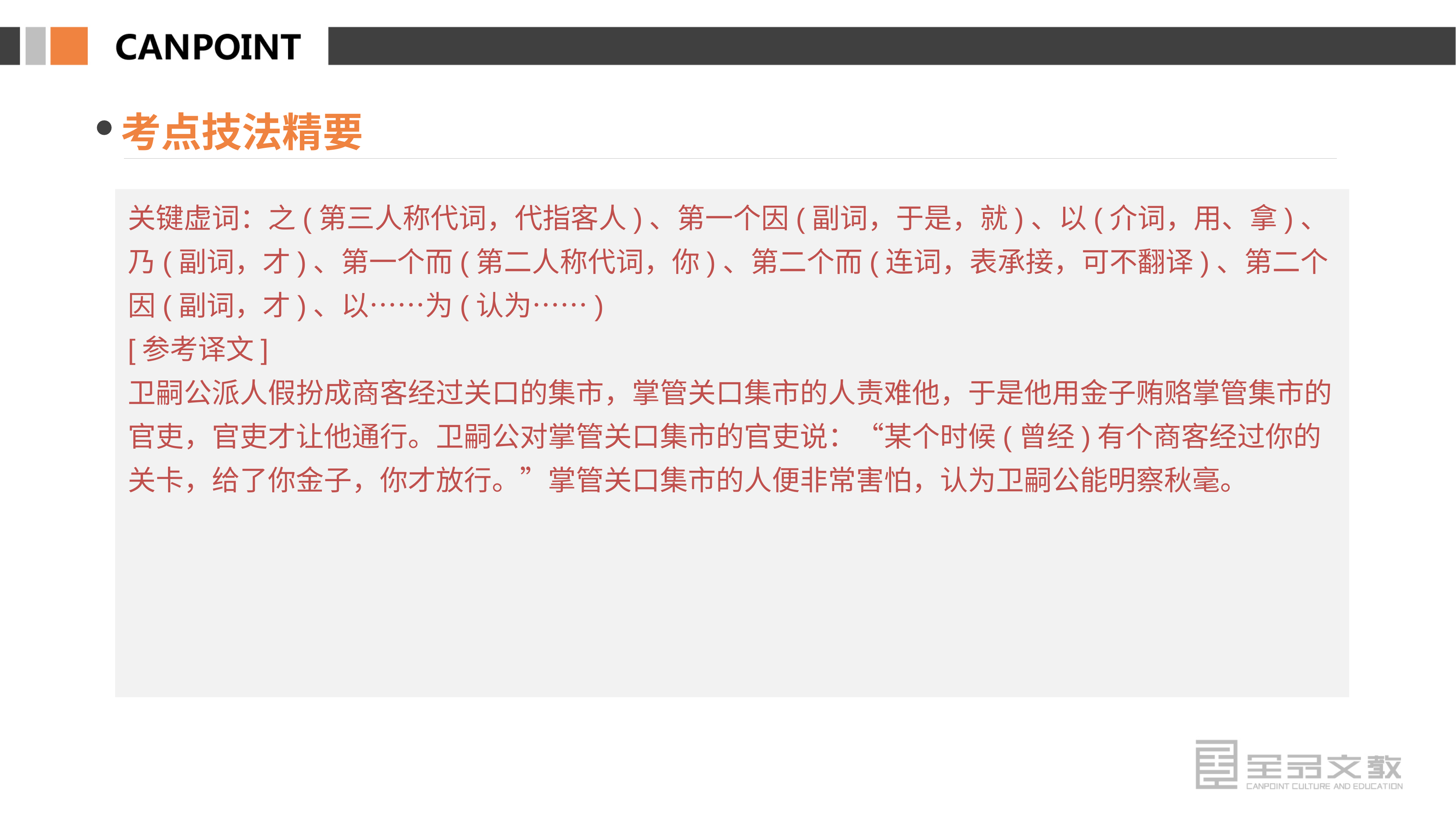

考点技法精要

关键虚词：之(第三人称代词，代指客人)、第一个因(副词，于是，就)、以(介词，用、拿)、乃(副词，才)、第一个而(第二人称代词，你)、第二个而(连词，表承接，可不翻译)、第二个因(副词，才)、以……为(认为……)
[参考译文]
卫嗣公派人假扮成商客经过关口的集市，掌管关口集市的人责难他，于是他用金子贿赂掌管集市的官吏，官吏才让他通行。卫嗣公对掌管关口集市的官吏说：“某个时候(曾经)有个商客经过你的关卡，给了你金子，你才放行。”掌管关口集市的人便非常害怕，认为卫嗣公能明察秋毫。